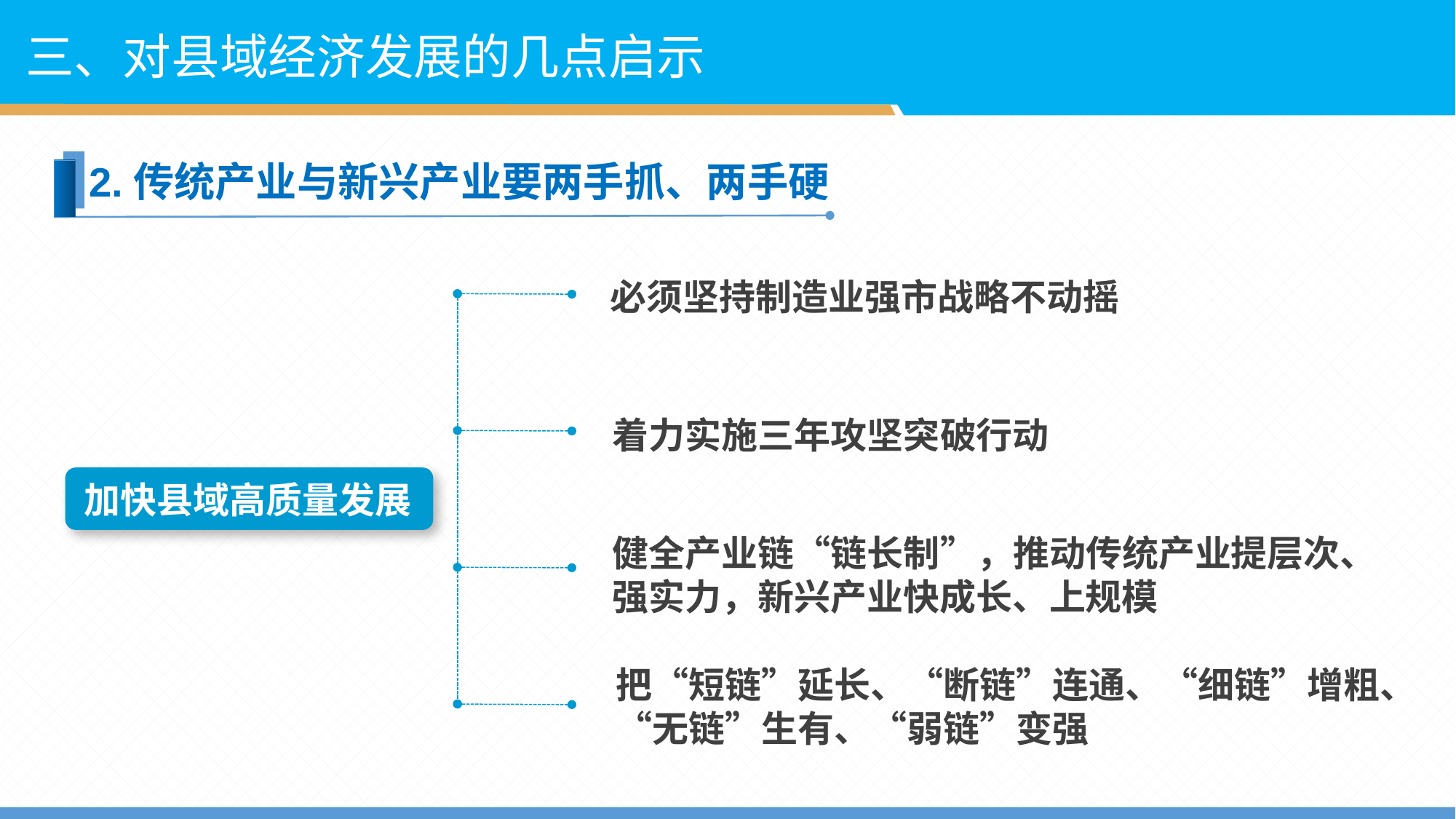

三、对县域经济发展的几点启示

2.传统产业与新兴产业要两手抓、两手硬

必须坚持制造业强市战略不动摇
着力实施三年攻坚突破行动

加快县域高质量发展
健全产业链“链长制”，推动传统产业提层次、强实力，新兴产业快成长、上规模
把“短链”延长、“断链”连通、“细链”增粗、“无链”生有、“弱链”变强